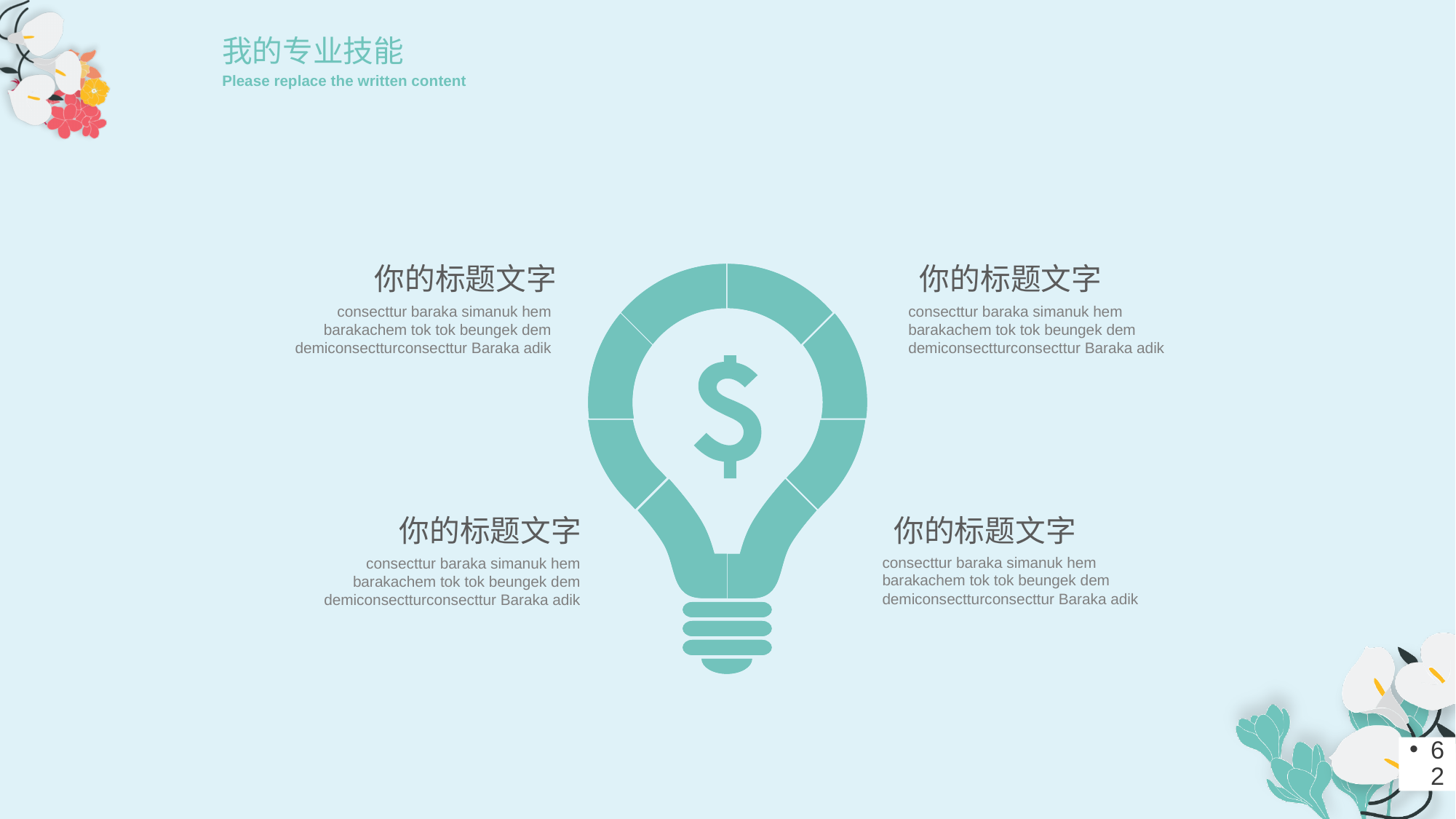

我的专业技能
Please replace the written content
你的标题文字
你的标题文字

consecttur baraka simanuk hem barakachem tok tok beungek dem demiconsectturconsecttur Baraka adik
consecttur baraka simanuk hem barakachem tok tok beungek dem demiconsectturconsecttur Baraka adik

你的标题文字
你的标题文字
consecttur baraka simanuk hem barakachem tok tok beungek dem demiconsectturconsecttur Baraka adik
consecttur baraka simanuk hem barakachem tok tok beungek dem demiconsectturconsecttur Baraka adik

62